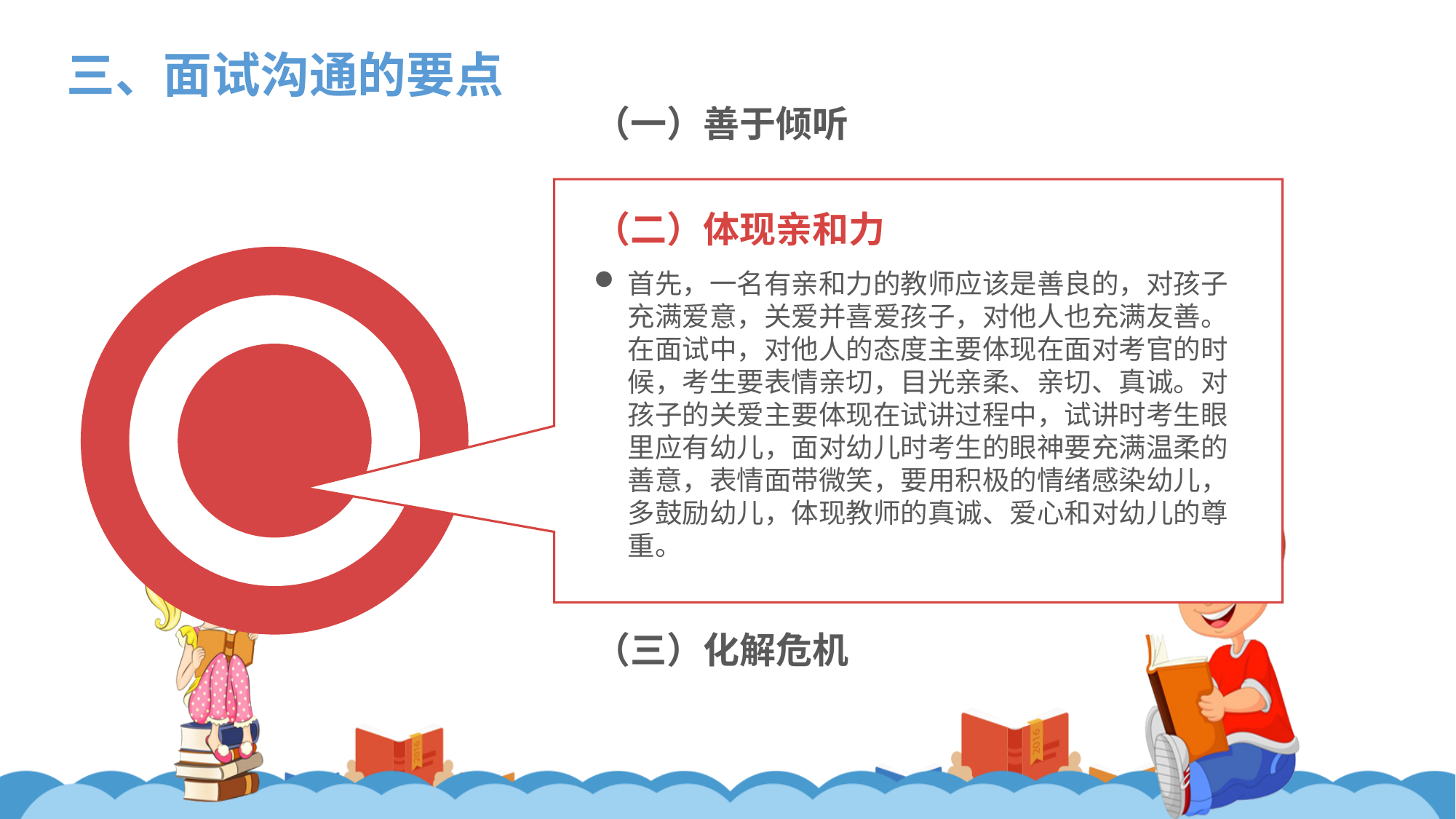

三、面试沟通的要点
（一）善于倾听

（二）体现亲和力

首先，一名有亲和力的教师应该是善良的，对孩子充满爱意，关爱并喜爱孩子，对他人也充满友善。在面试中，对他人的态度主要体现在面对考官的时候，考生要表情亲切，目光亲柔、亲切、真诚。对孩子的关爱主要体现在试讲过程中，试讲时考生眼里应有幼儿，面对幼儿时考生的眼神要充满温柔的善意，表情面带微笑，要用积极的情绪感染幼儿，多鼓励幼儿，体现教师的真诚、爱心和对幼儿的尊重。

（三）化解危机